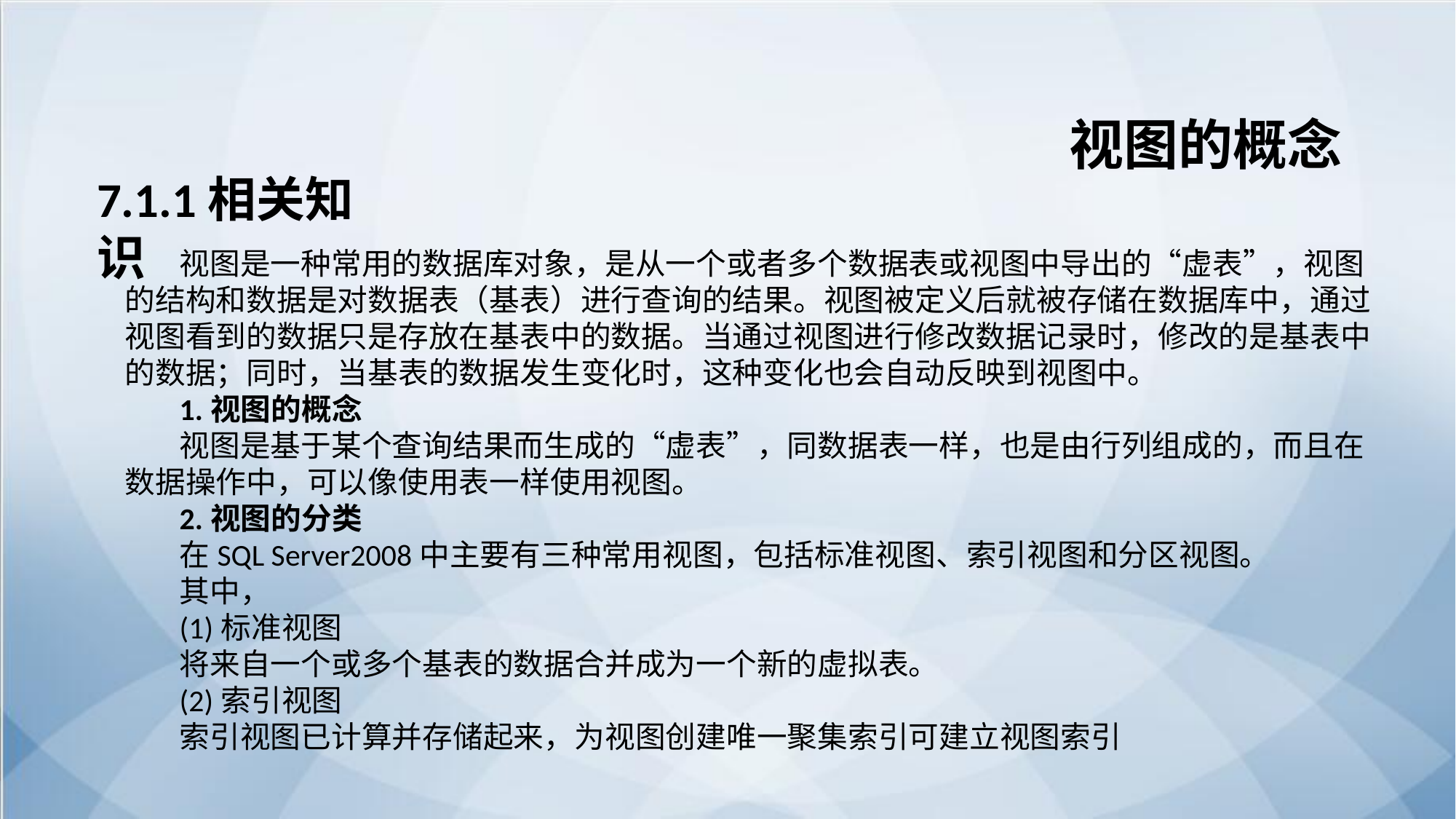

视图的概念
7.1.1相关知识
视图是一种常用的数据库对象，是从一个或者多个数据表或视图中导出的“虚表”，视图的结构和数据是对数据表（基表）进行查询的结果。视图被定义后就被存储在数据库中，通过视图看到的数据只是存放在基表中的数据。当通过视图进行修改数据记录时，修改的是基表中的数据；同时，当基表的数据发生变化时，这种变化也会自动反映到视图中。
1.视图的概念
视图是基于某个查询结果而生成的“虚表”，同数据表一样，也是由行列组成的，而且在数据操作中，可以像使用表一样使用视图。
2.视图的分类
在SQL Server2008中主要有三种常用视图，包括标准视图、索引视图和分区视图。
其中，
(1)标准视图
将来自一个或多个基表的数据合并成为一个新的虚拟表。
(2)索引视图
索引视图已计算并存储起来，为视图创建唯一聚集索引可建立视图索引